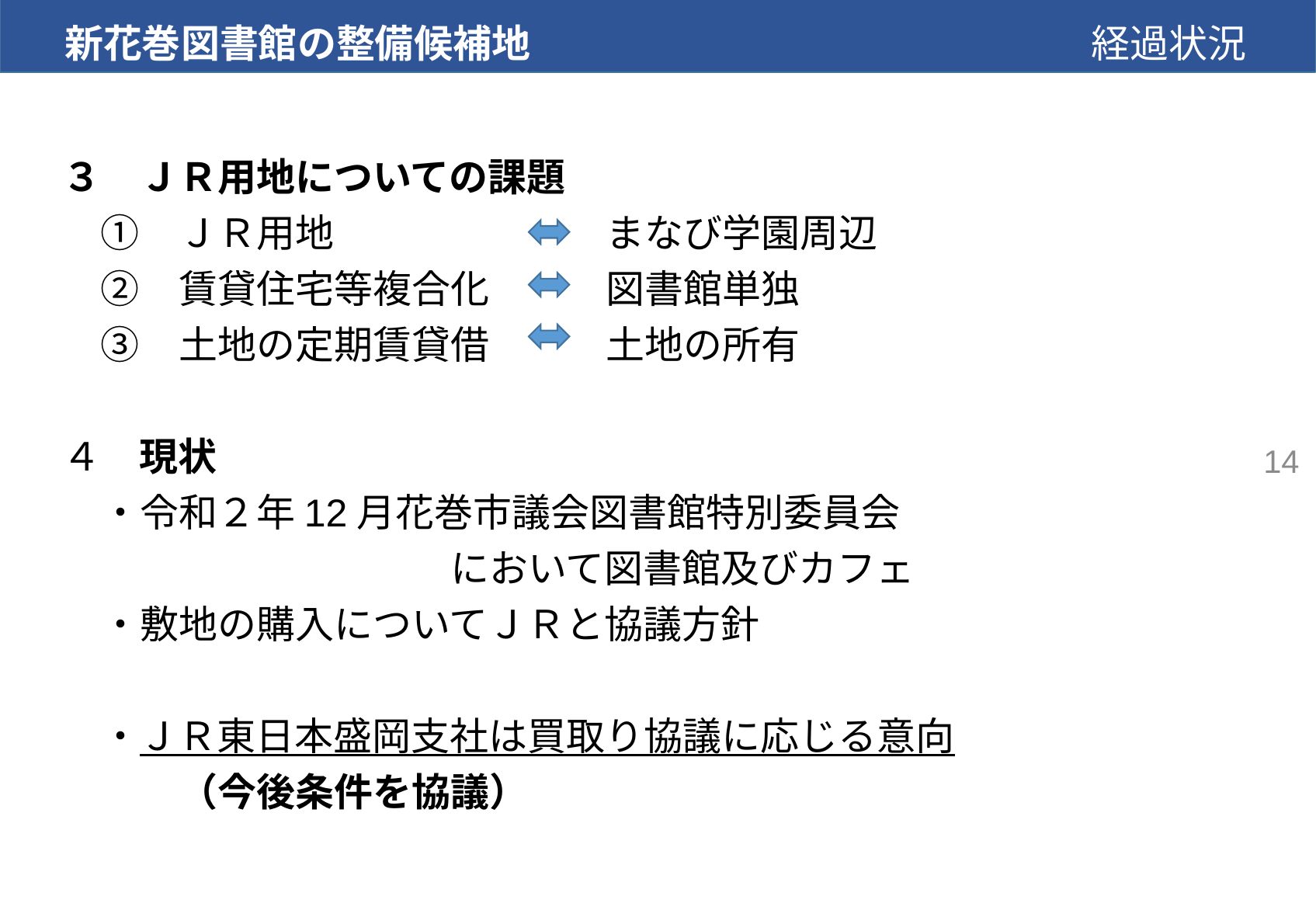

経過状況
新花巻図書館の整備候補地
# ３　ＪＲ用地についての課題 　①　ＪＲ用地　　　　　　　まなび学園周辺 　②　賃貸住宅等複合化　　　図書館単独 　③　土地の定期賃貸借　　　土地の所有 ４　現状 　・令和２年12月花巻市議会図書館特別委員会 　　　　　　　　　　において図書館及びカフェ　 　・敷地の購入についてＪＲと協議方針 　　　　　　　　　　　　 　・ＪＲ東日本盛岡支社は買取り協議に応じる意向 　　　（今後条件を協議）

14